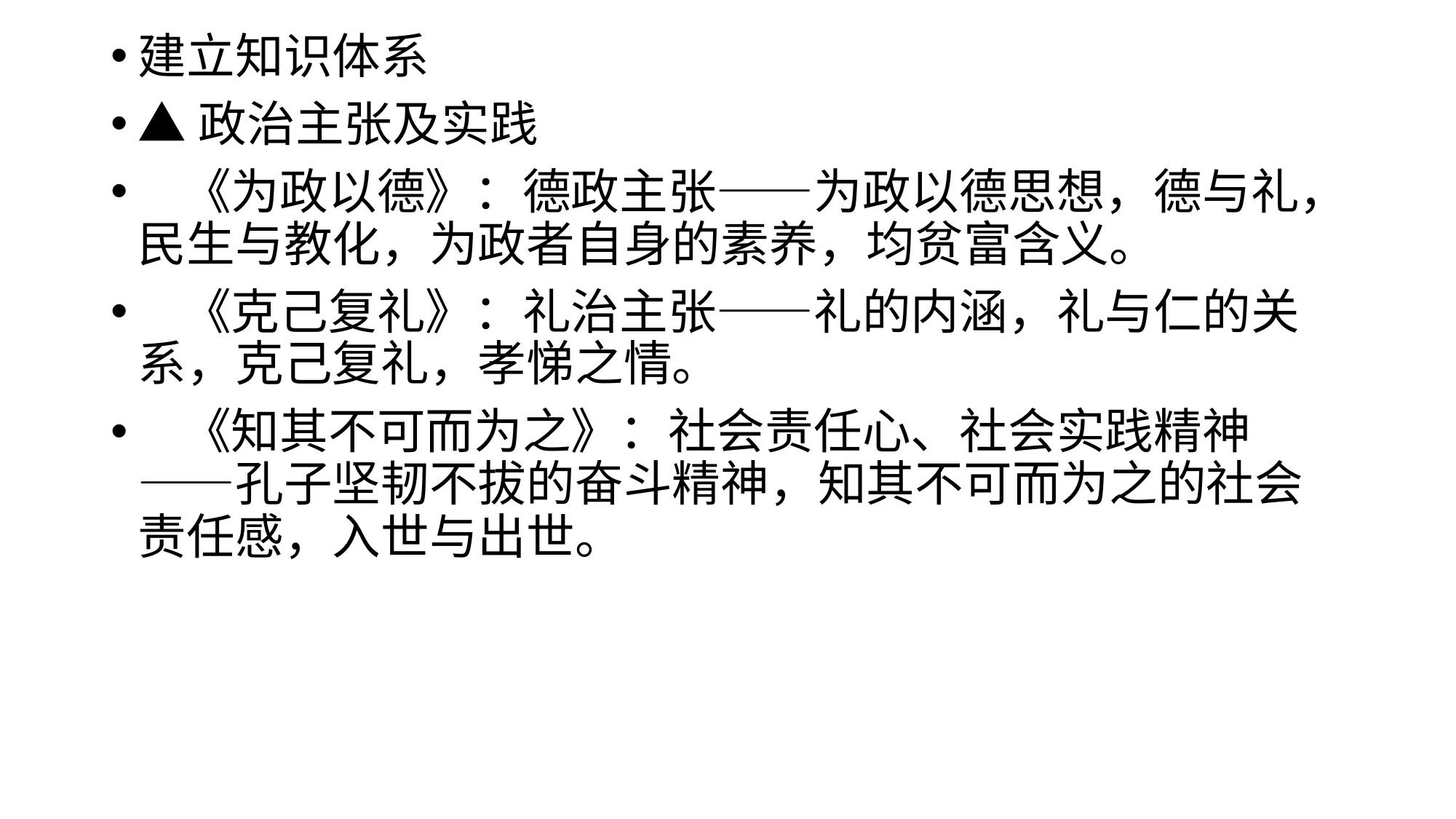

建立知识体系
▲政治主张及实践
   《为政以德》：德政主张——为政以德思想，德与礼，民生与教化，为政者自身的素养，均贫富含义。
   《克己复礼》：礼治主张——礼的内涵，礼与仁的关系，克己复礼，孝悌之情。
   《知其不可而为之》：社会责任心、社会实践精神——孔子坚韧不拔的奋斗精神，知其不可而为之的社会责任感，入世与出世。
#